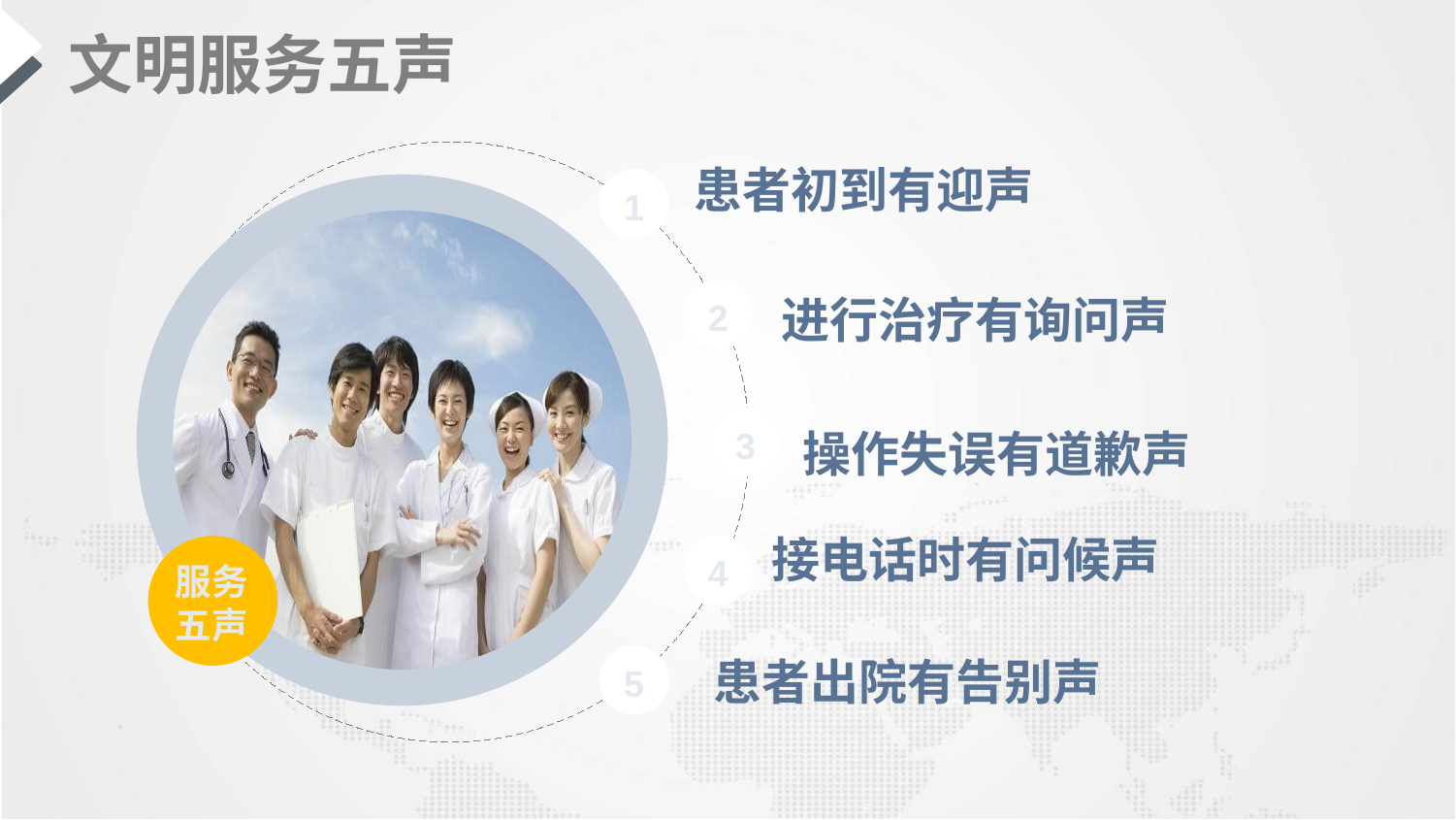

文明服务五声

患者初到有迎声
1

2
进行治疗有询问声
3
操作失误有道歉声
接电话时有问候声
4

服务五声
5
患者出院有告别声